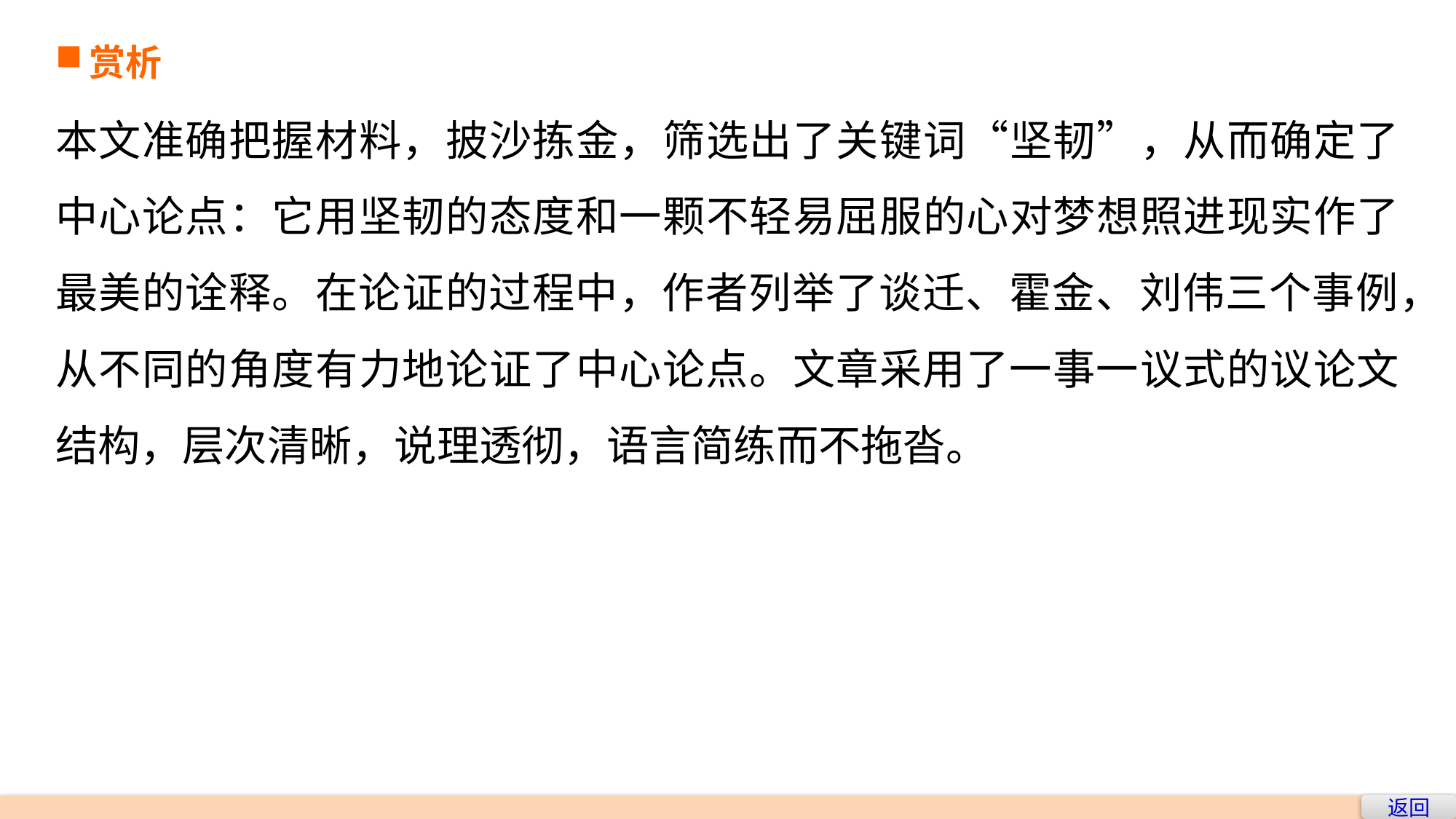

赏析
本文准确把握材料，披沙拣金，筛选出了关键词“坚韧”，从而确定了中心论点：它用坚韧的态度和一颗不轻易屈服的心对梦想照进现实作了最美的诠释。在论证的过程中，作者列举了谈迁、霍金、刘伟三个事例，从不同的角度有力地论证了中心论点。文章采用了一事一议式的议论文结构，层次清晰，说理透彻，语言简练而不拖沓。
返回